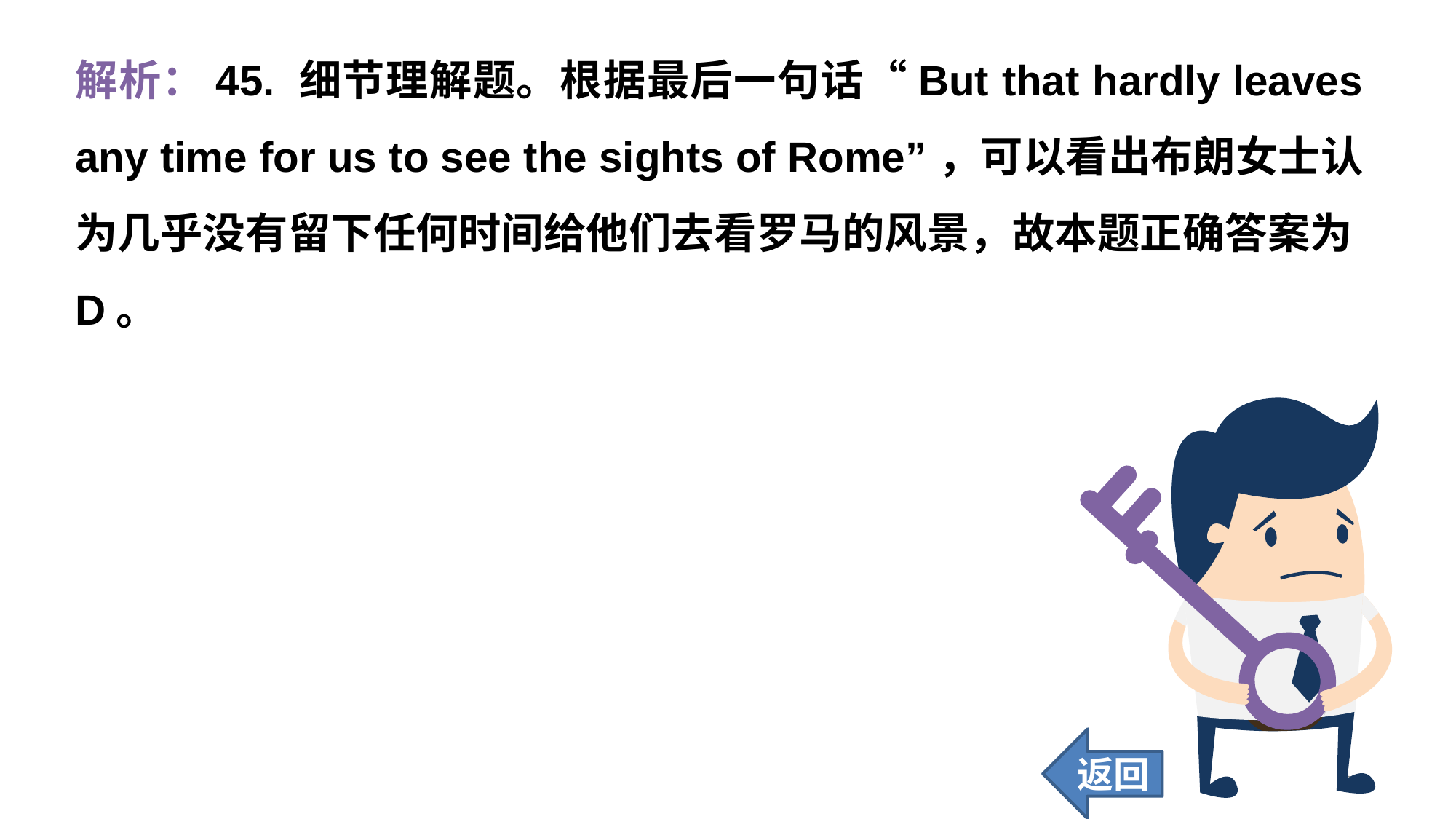

解析：45. 细节理解题。根据最后一句话“But that hardly leaves any time for us to see the sights of Rome”，可以看出布朗女士认为几乎没有留下任何时间给他们去看罗马的风景，故本题正确答案为D。

返回
366